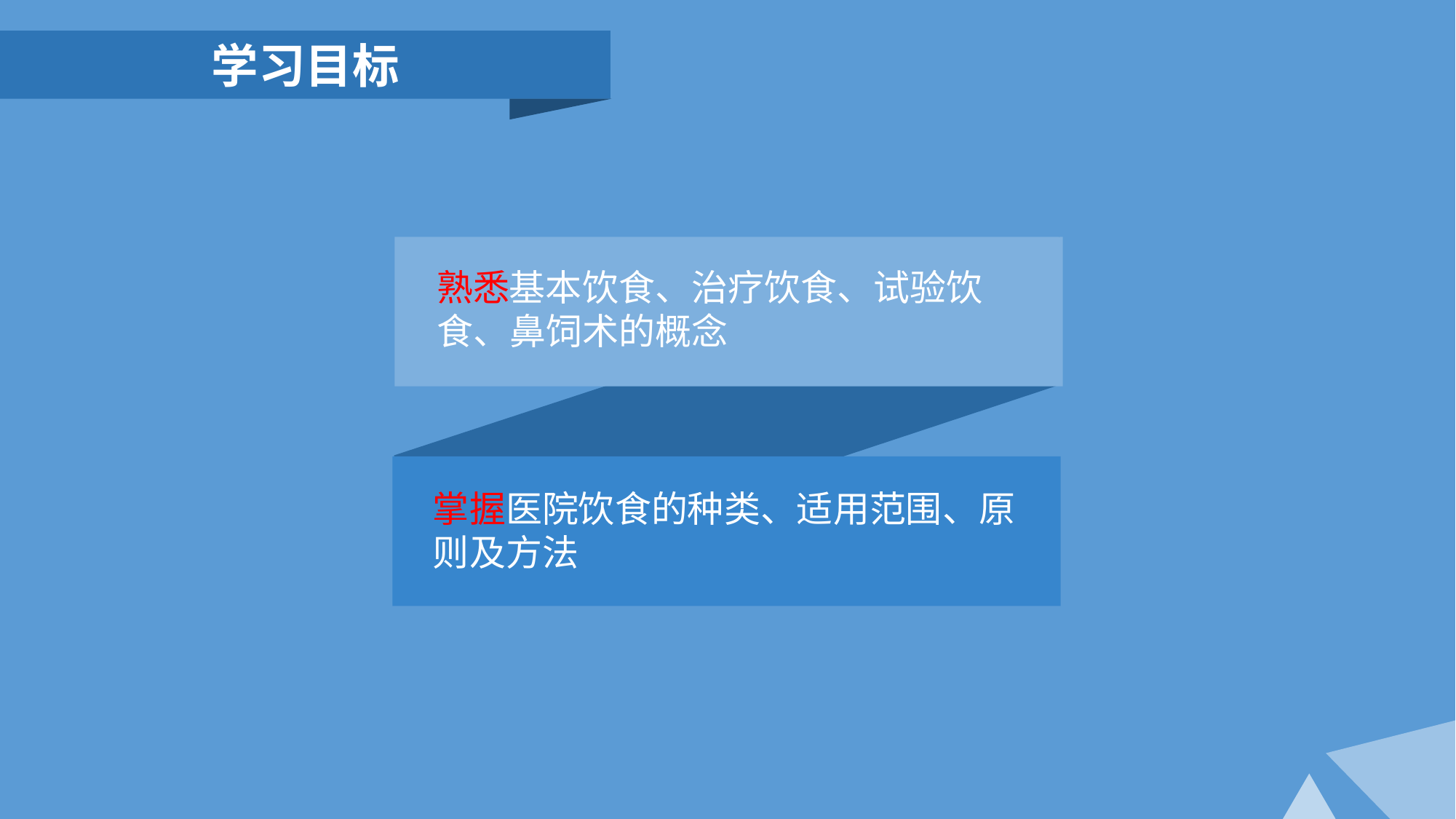

学习目标

熟悉基本饮食、治疗饮食、试验饮食、鼻饲术的概念

掌握医院饮食的种类、适用范围、原则及方法